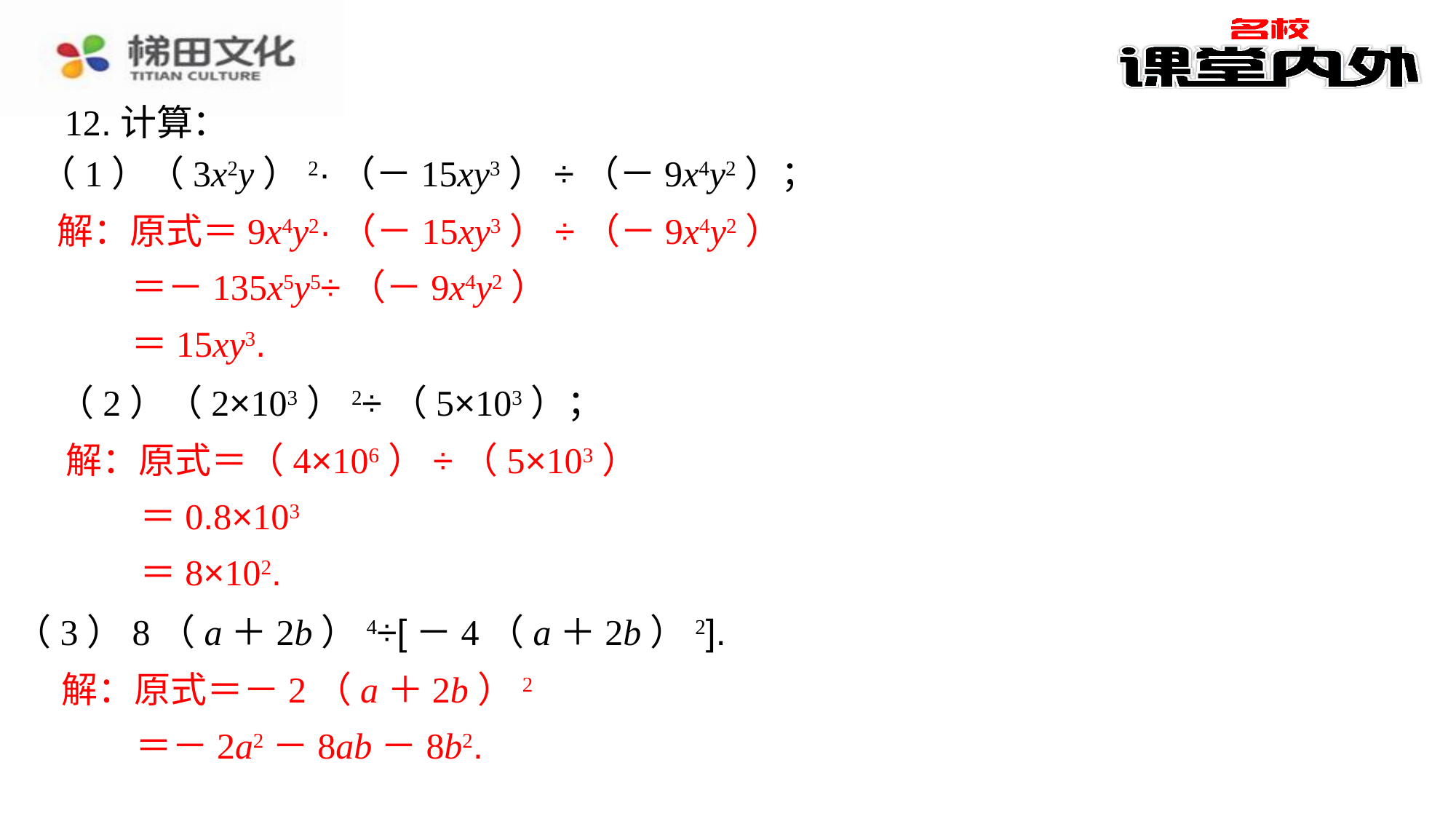

12.计算：
（1）（3x2y）2·（－15xy3）÷（－9x4y2）；
解：原式＝9x4y2·（－15xy3）÷（－9x4y2）
        ＝－135x5y5÷（－9x4y2）
        ＝15xy3.
（2）（2×103）2÷（5×103）；
解：原式＝（4×106）÷（5×103）
        ＝0.8×103
        ＝8×102.
（3）8（a＋2b）4÷[－4（a＋2b）2].
解：原式＝－2（a＋2b）2
        ＝－2a2－8ab－8b2.